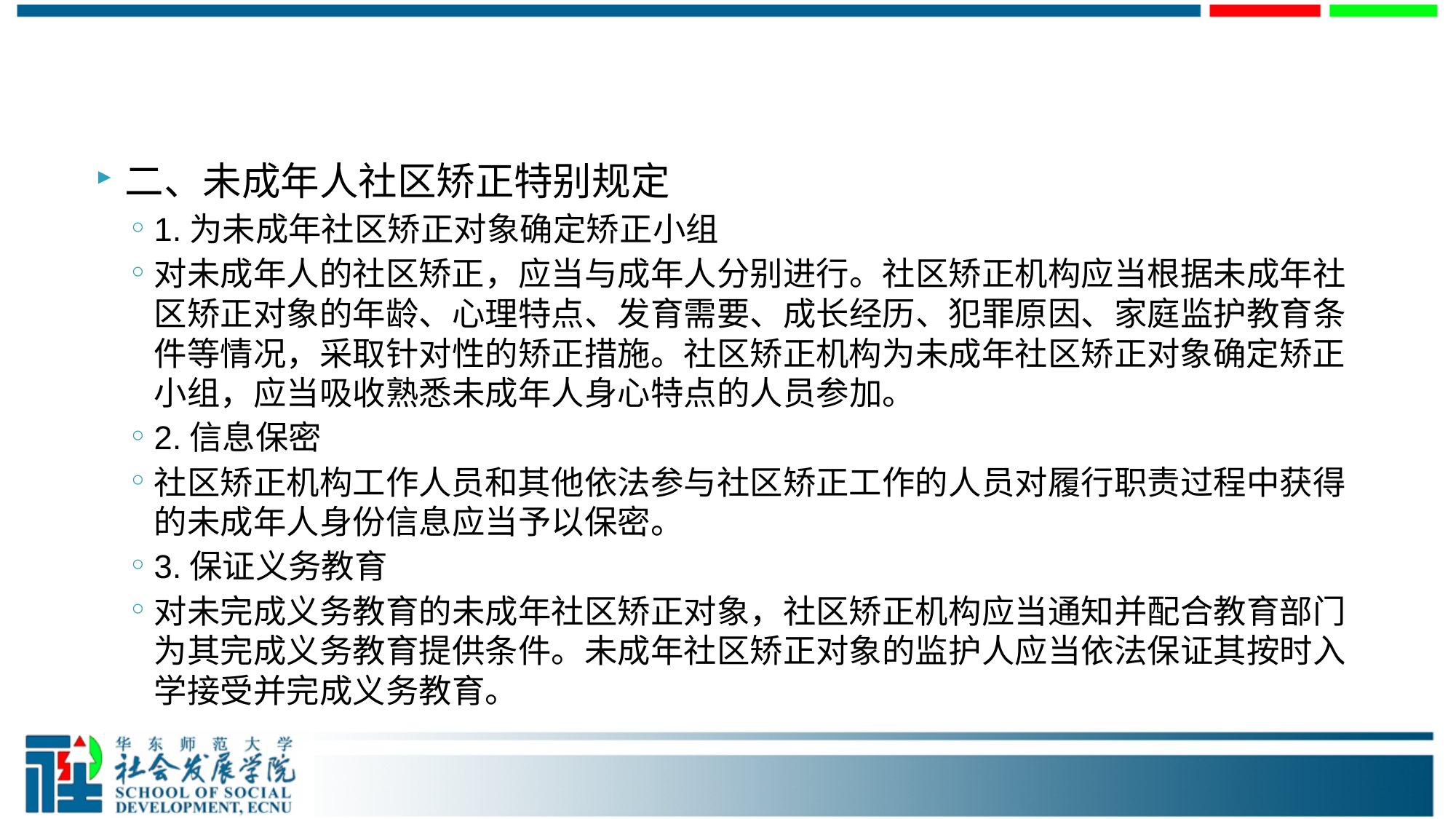

#
二、未成年人社区矫正特别规定
1.为未成年社区矫正对象确定矫正小组
对未成年人的社区矫正，应当与成年人分别进行。社区矫正机构应当根据未成年社区矫正对象的年龄、心理特点、发育需要、成长经历、犯罪原因、家庭监护教育条件等情况，采取针对性的矫正措施。社区矫正机构为未成年社区矫正对象确定矫正小组，应当吸收熟悉未成年人身心特点的人员参加。
2.信息保密
社区矫正机构工作人员和其他依法参与社区矫正工作的人员对履行职责过程中获得的未成年人身份信息应当予以保密。
3.保证义务教育
对未完成义务教育的未成年社区矫正对象，社区矫正机构应当通知并配合教育部门为其完成义务教育提供条件。未成年社区矫正对象的监护人应当依法保证其按时入学接受并完成义务教育。